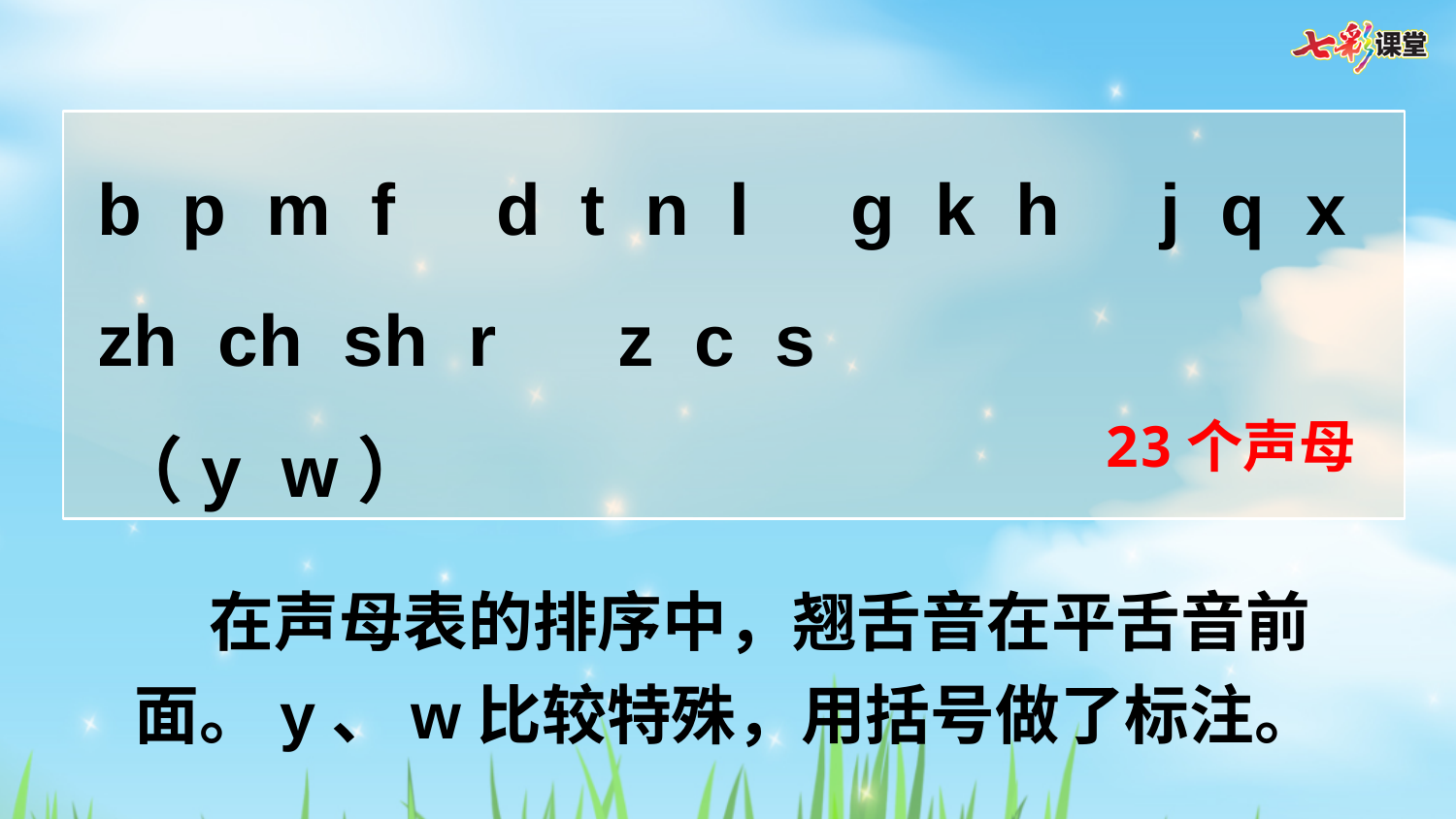

b  p  m  f     d  t  n  l     g  k  h     j  q  x
 zh  ch  sh  r      z  c  s
 （y  w）
23个声母
    在声母表的排序中，翘舌音在平舌音前面。y、w比较特殊，用括号做了标注。